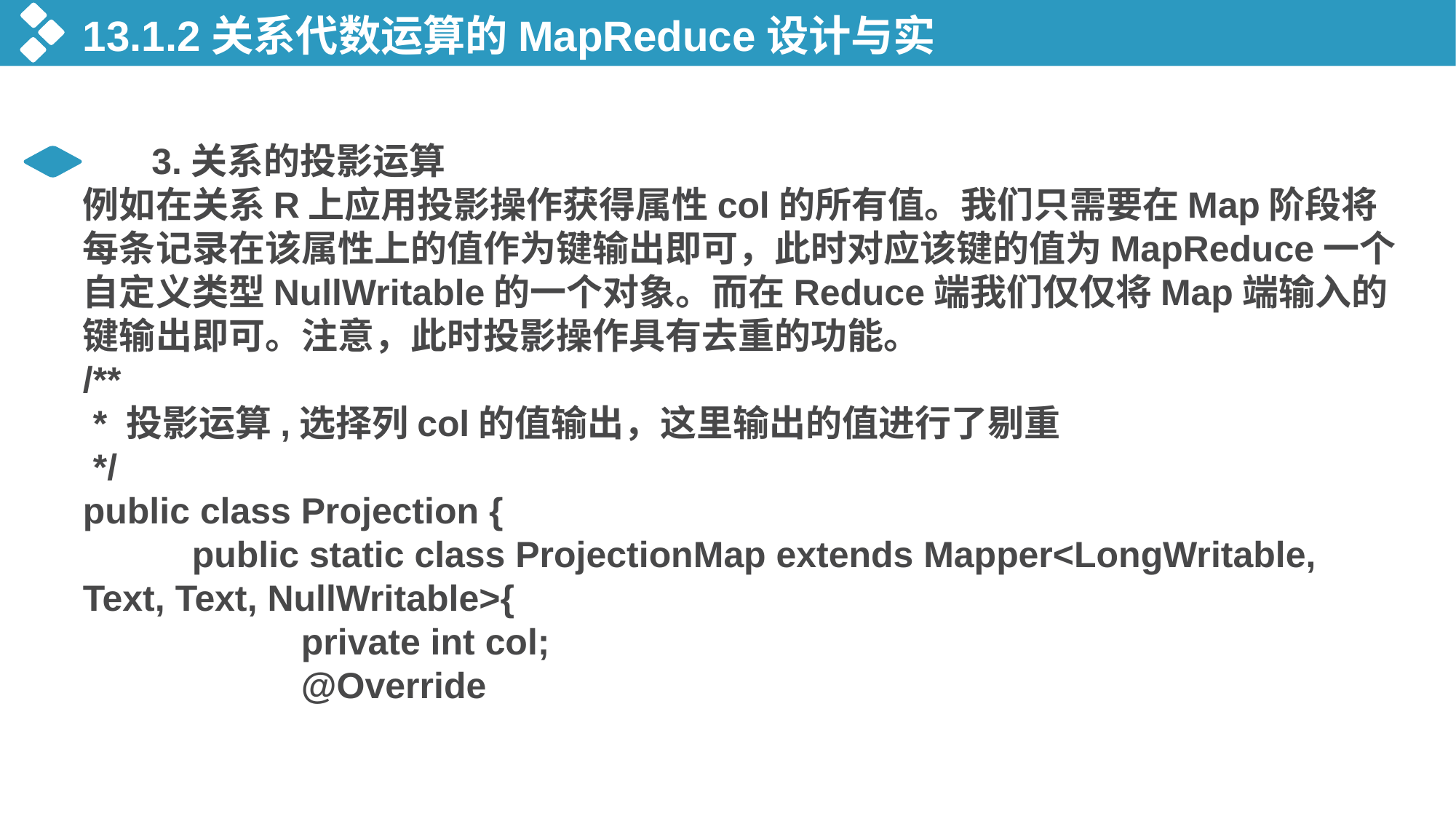

13.1.2关系代数运算的MapReduce设计与实现
        3.关系的投影运算
例如在关系R上应用投影操作获得属性col的所有值。我们只需要在Map阶段将每条记录在该属性上的值作为键输出即可，此时对应该键的值为MapReduce一个自定义类型NullWritable的一个对象。而在Reduce端我们仅仅将Map端输入的键输出即可。注意，此时投影操作具有去重的功能。
/**
 * 投影运算,选择列col的值输出，这里输出的值进行了剔重
 */
public class Projection {
	public static class ProjectionMap extends Mapper<LongWritable, Text, Text, NullWritable>{
		private int col;
		@Override